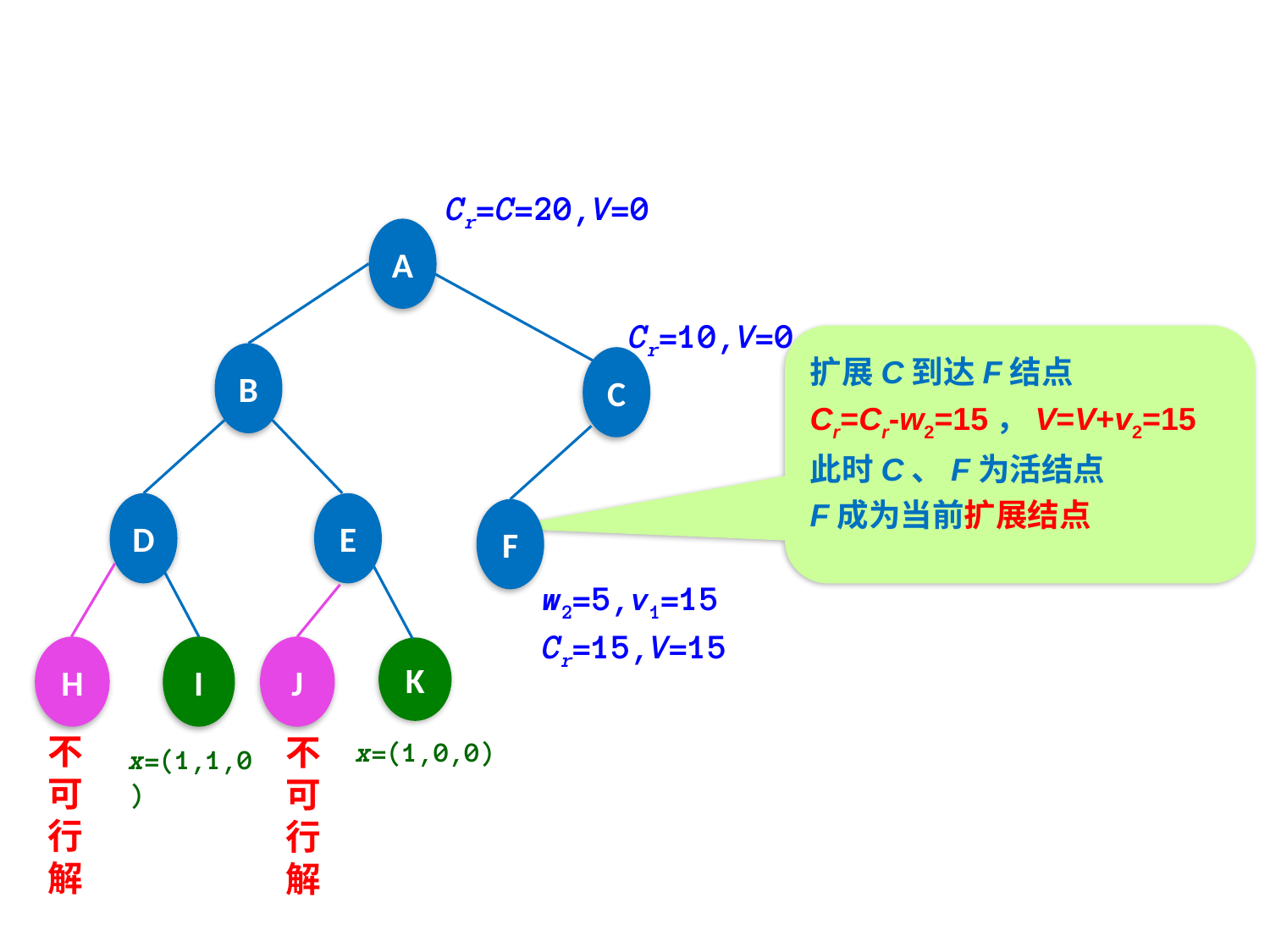

Cr=C=20,V=0
A
Cr=10,V=0
扩展C到达F结点
Cr=Cr-w2=15，V=V+v2=15
此时C、F为活结点
F成为当前扩展结点
B
C
D
E
F
w2=5,v1=15
Cr=15,V=15
I
H
J
K
不可行解
不可行解
x=(1,0,0)
x=(1,1,0)